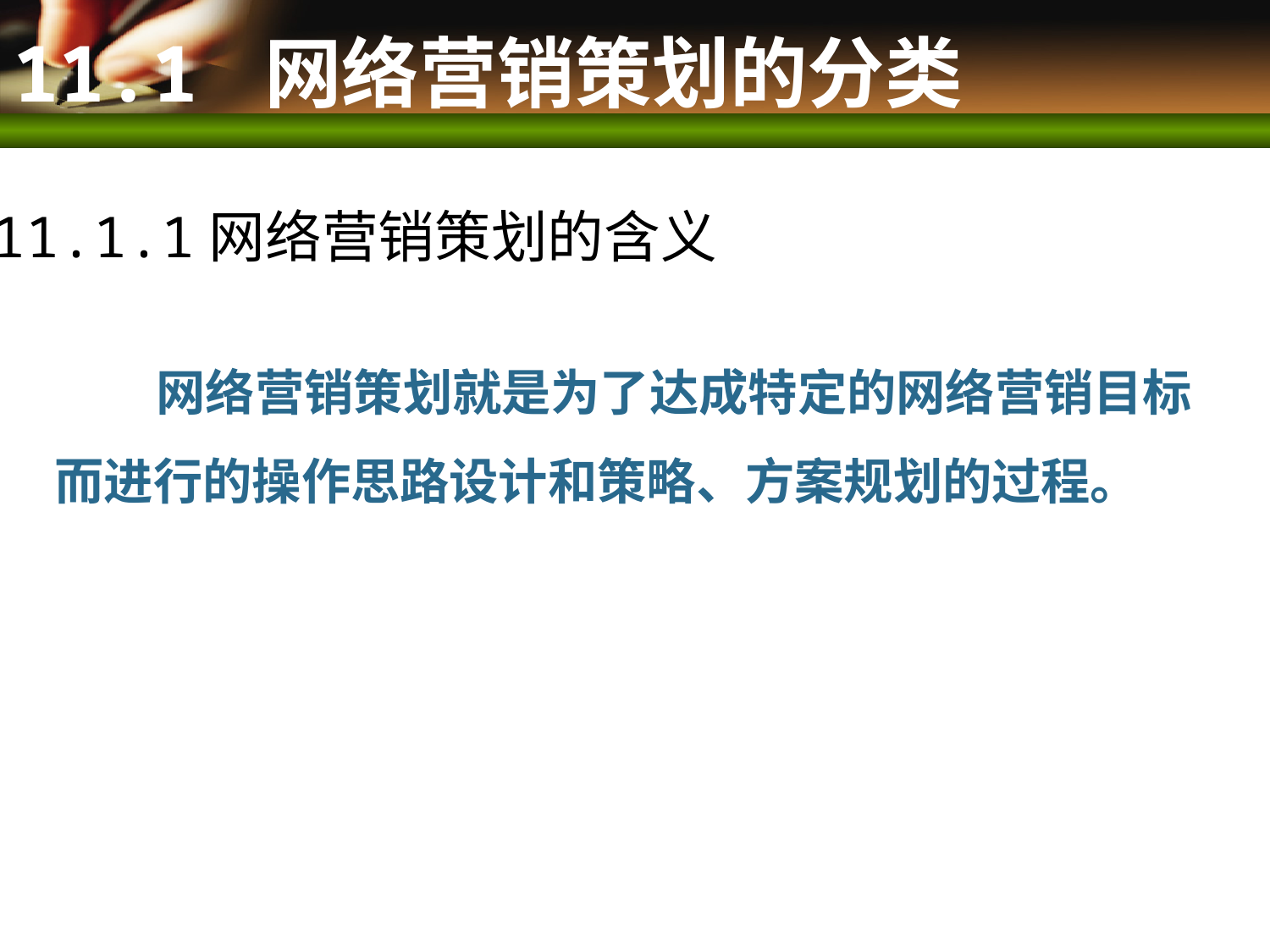

# 11.1 网络营销策划的分类
11.1.1网络营销策划的含义
        网络营销策划就是为了达成特定的网络营销目标而进行的操作思路设计和策略、方案规划的过程。